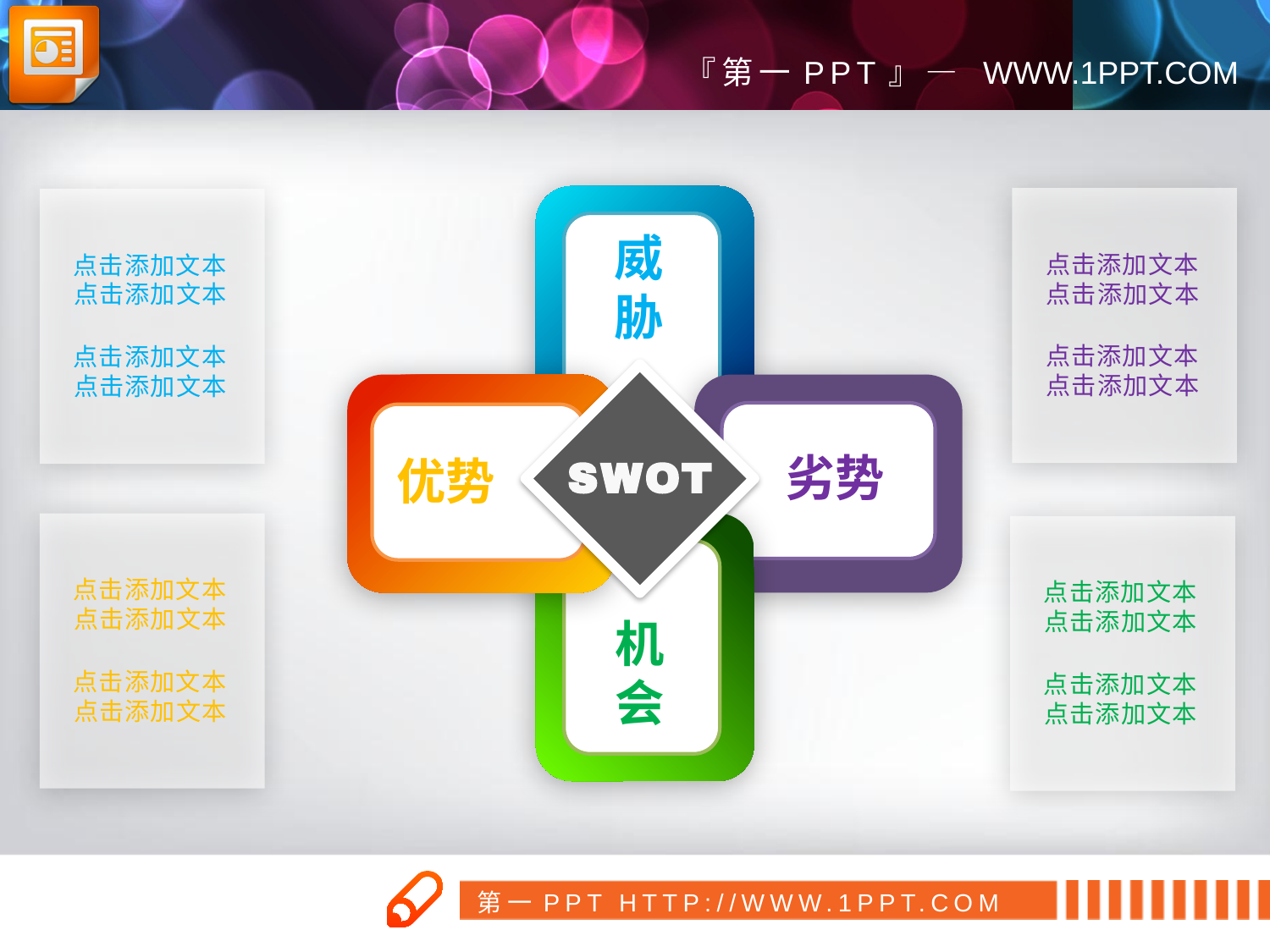

威胁
点击添加文本点击添加文本
点击添加文本点击添加文本
点击添加文本点击添加文本
点击添加文本点击添加文本

劣势
优势
SWOT

点击添加文本点击添加文本
点击添加文本点击添加文本
机会
点击添加文本点击添加文本
点击添加文本点击添加文本